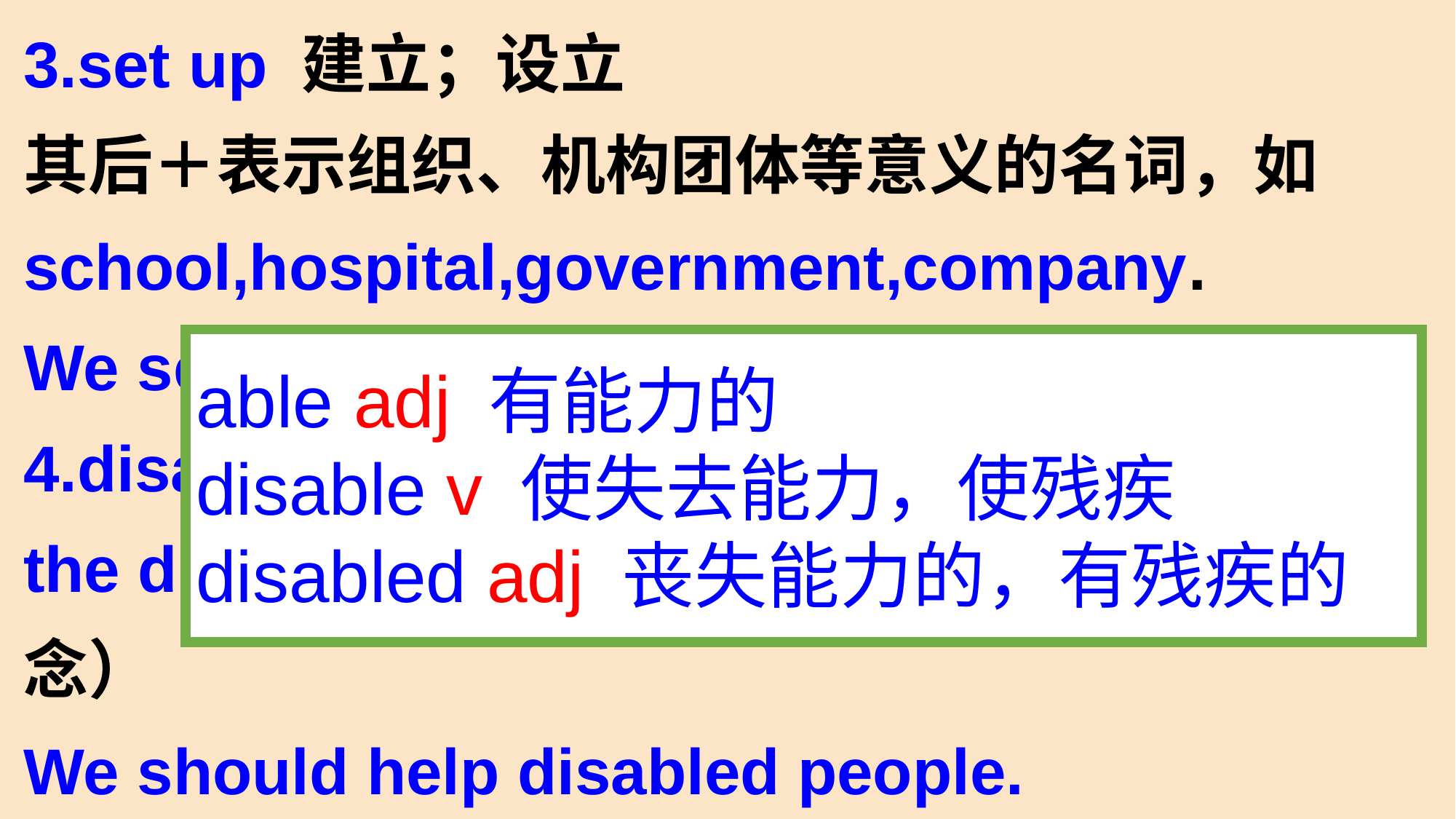

3.set up 建立；设立
其后＋表示组织、机构团体等意义的名词，如school,hospital,government,company.
We set up a company.我们成立了一家公司。
4.disabled adj. 丧失能力的；有残疾的
the disabled 残疾人（表示这一类人，复数概念）
We should help disabled people.
我们应该帮助残疾人。
able adj 有能力的
disable v 使失去能力，使残疾
disabled adj 丧失能力的，有残疾的